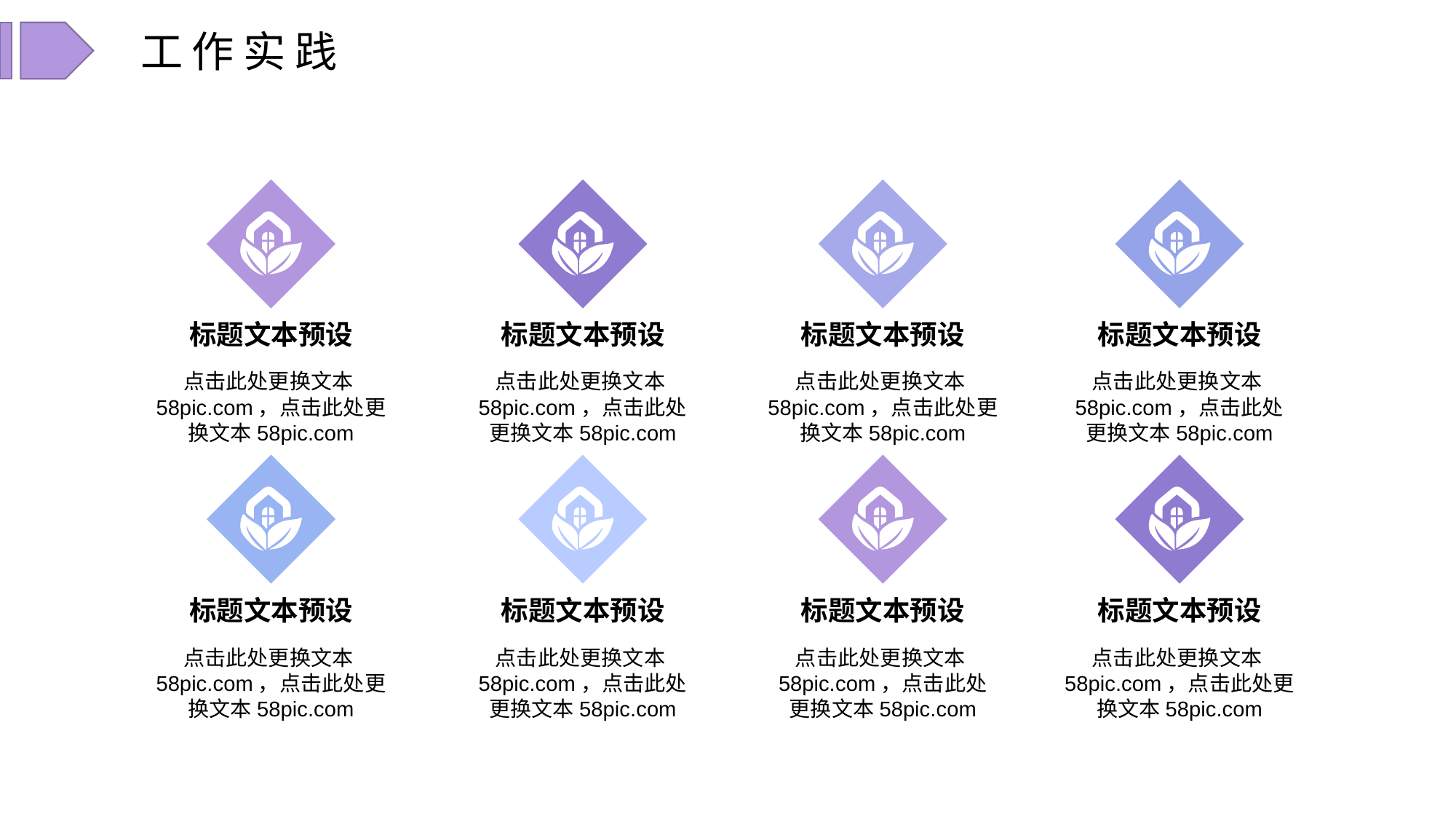

工作实践

标题文本预设
标题文本预设
标题文本预设
标题文本预设
点击此处更换文本58pic.com，点击此处更换文本58pic.com
点击此处更换文本58pic.com，点击此处更换文本58pic.com
点击此处更换文本58pic.com，点击此处更换文本58pic.com
点击此处更换文本58pic.com，点击此处更换文本58pic.com

标题文本预设
标题文本预设
标题文本预设
标题文本预设
点击此处更换文本58pic.com，点击此处更换文本58pic.com
点击此处更换文本58pic.com，点击此处更换文本58pic.com
点击此处更换文本58pic.com，点击此处更换文本58pic.com
点击此处更换文本58pic.com，点击此处更换文本58pic.com